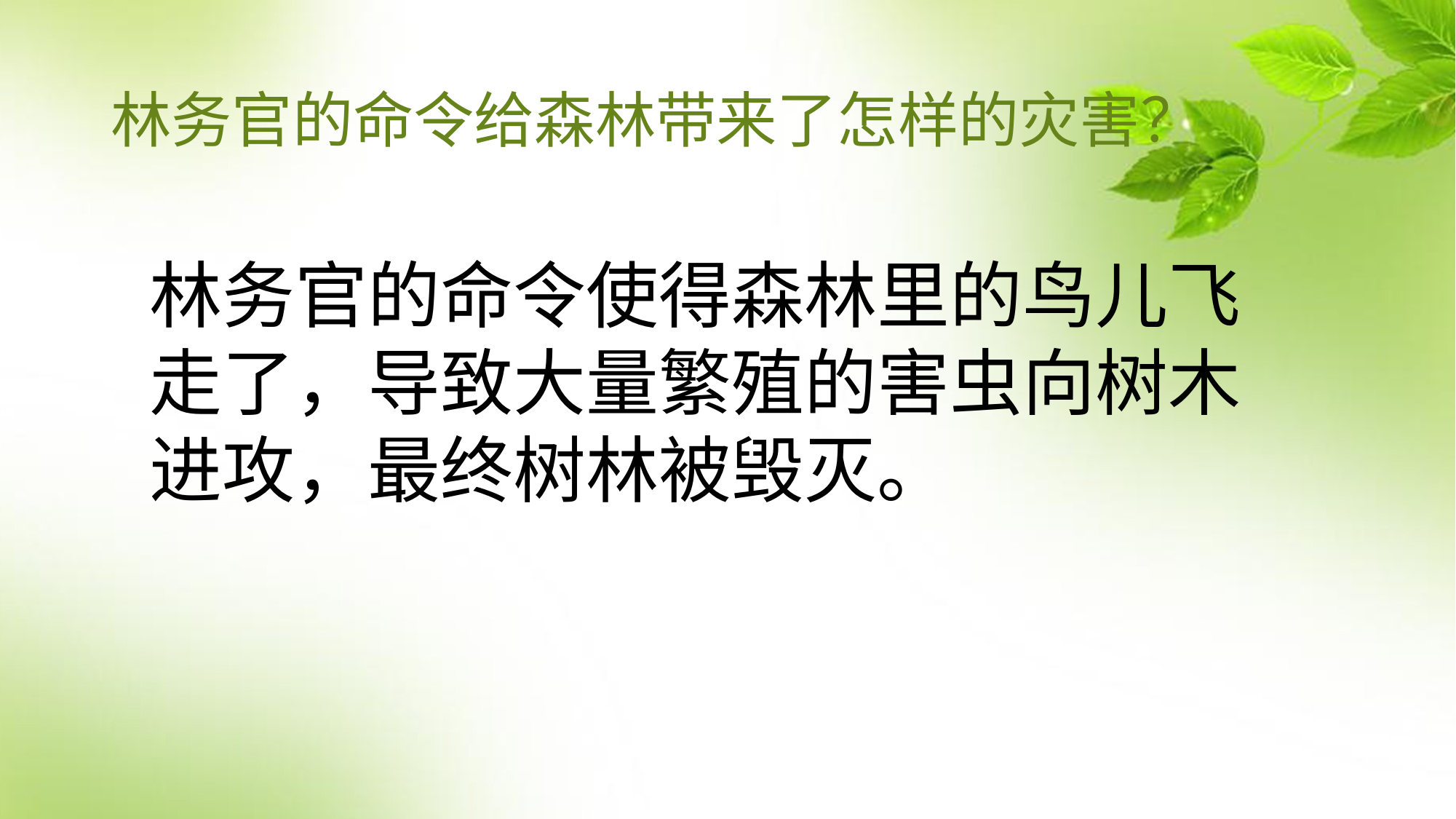

林务官的命令给森林带来了怎样的灾害？
林务官的命令使得森林里的鸟儿飞走了，导致大量繁殖的害虫向树木进攻，最终树林被毁灭。